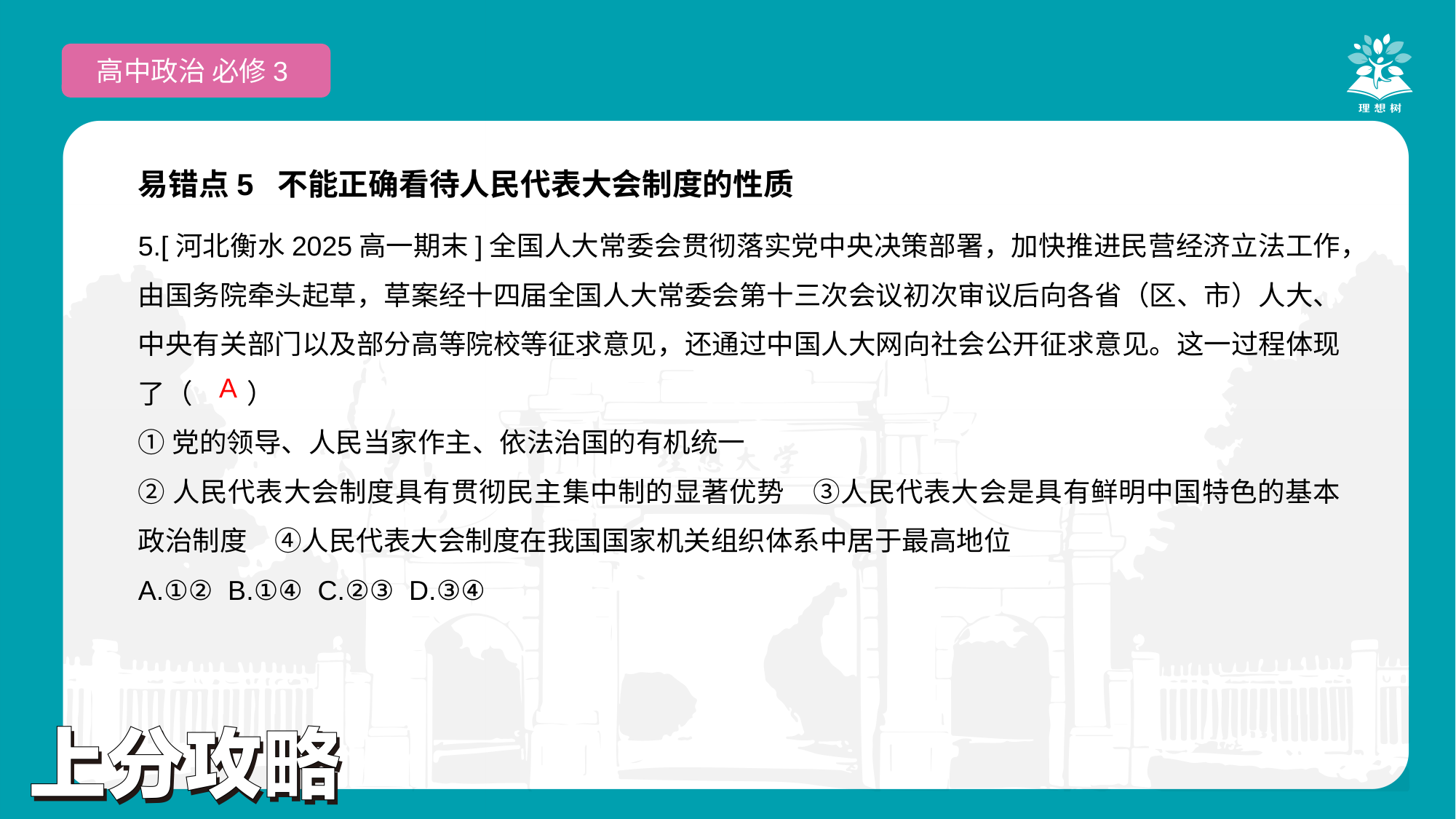

高中政治 必修3
易错点5  不能正确看待人民代表大会制度的性质
5.[河北衡水2025高一期末]全国人大常委会贯彻落实党中央决策部署，加快推进民营经济立法工作，由国务院牵头起草，草案经十四届全国人大常委会第十三次会议初次审议后向各省（区、市）人大、中央有关部门以及部分高等院校等征求意见，还通过中国人大网向社会公开征求意见。这一过程体现了（　　）
①党的领导、人民当家作主、依法治国的有机统一
②人民代表大会制度具有贯彻民主集中制的显著优势　③人民代表大会是具有鲜明中国特色的基本政治制度　④人民代表大会制度在我国国家机关组织体系中居于最高地位
A.①②  B.①④  C.②③  D.③④
A